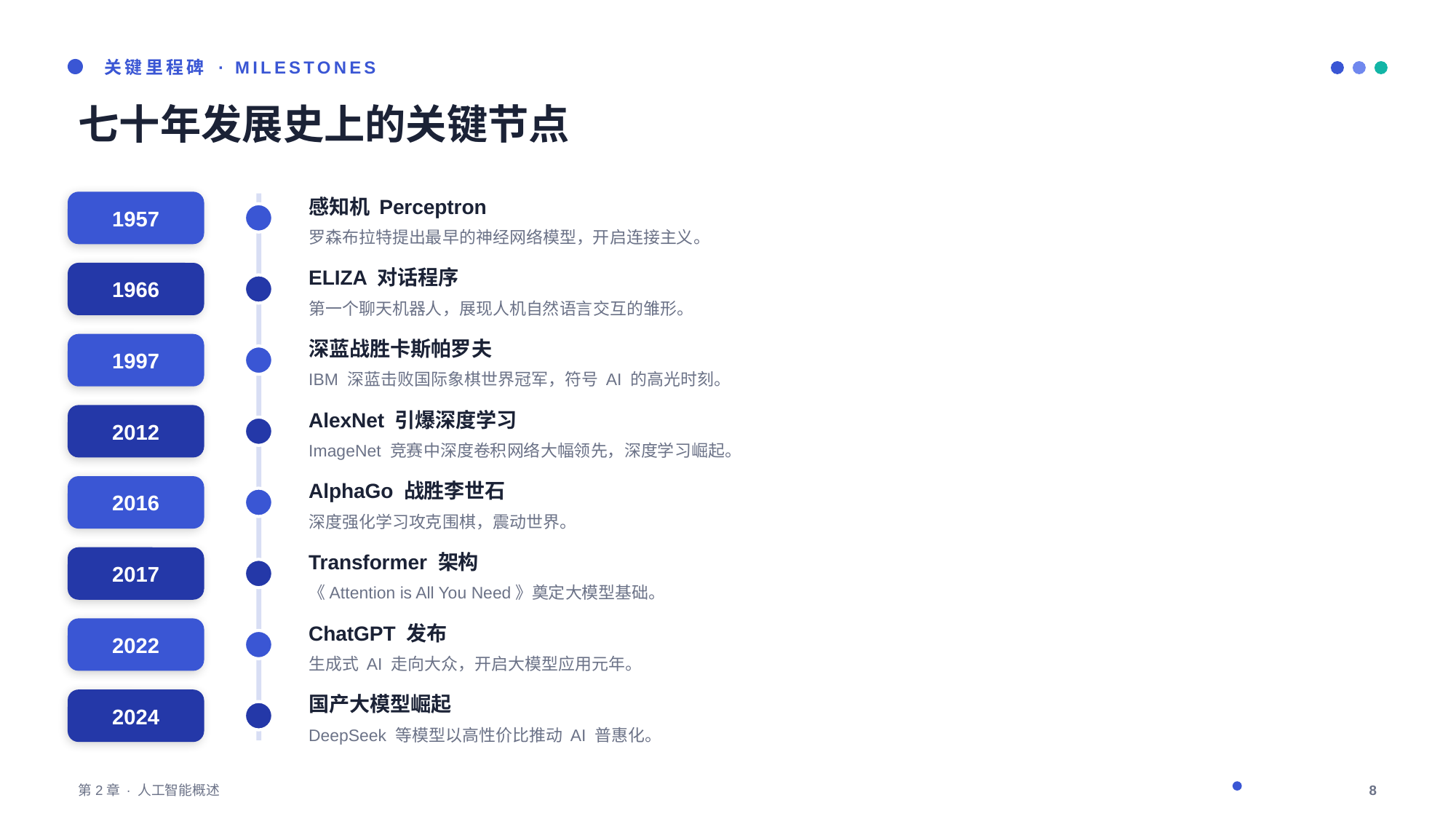

关键里程碑 · MILESTONES

七十年发展史上的关键节点
感知机 Perceptron

1957

罗森布拉特提出最早的神经网络模型，开启连接主义。
ELIZA 对话程序

1966

第一个聊天机器人，展现人机自然语言交互的雏形。
深蓝战胜卡斯帕罗夫

1997

IBM 深蓝击败国际象棋世界冠军，符号 AI 的高光时刻。
AlexNet 引爆深度学习

2012

ImageNet 竞赛中深度卷积网络大幅领先，深度学习崛起。
AlphaGo 战胜李世石

2016

深度强化学习攻克围棋，震动世界。
Transformer 架构

2017

《Attention is All You Need》奠定大模型基础。
ChatGPT 发布

2022

生成式 AI 走向大众，开启大模型应用元年。
国产大模型崛起

2024

DeepSeek 等模型以高性价比推动 AI 普惠化。
第2章 · 人工智能概述
8